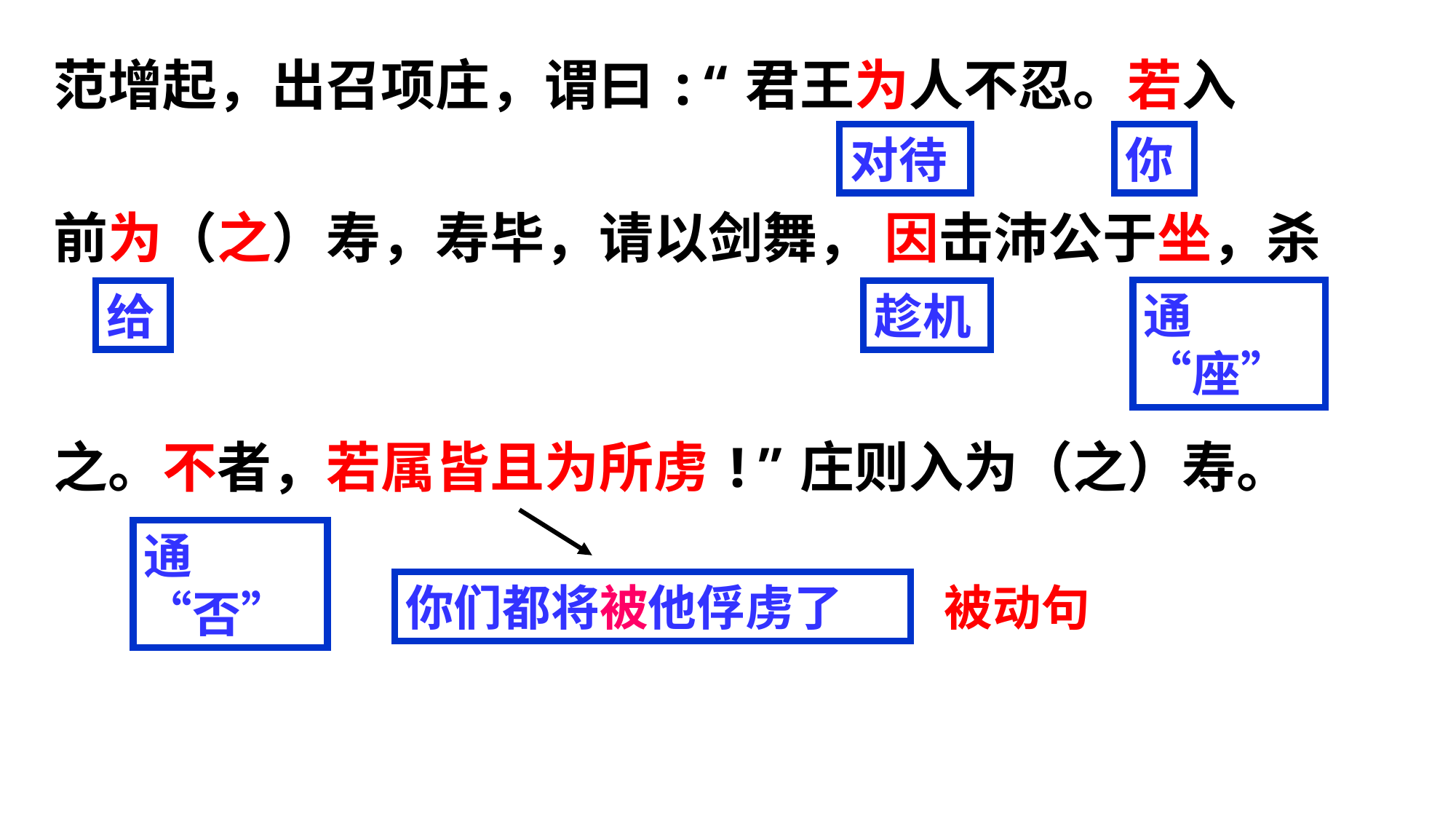

范增起，出召项庄，谓曰:“君王为人不忍。若入

前为（之）寿，寿毕，请以剑舞， 因击沛公于坐，杀

之。不者，若属皆且为所虏!”庄则入为（之）寿。

你
对待
通“座”
给
趁机

通“否”
你们都将被他俘虏了
被动句